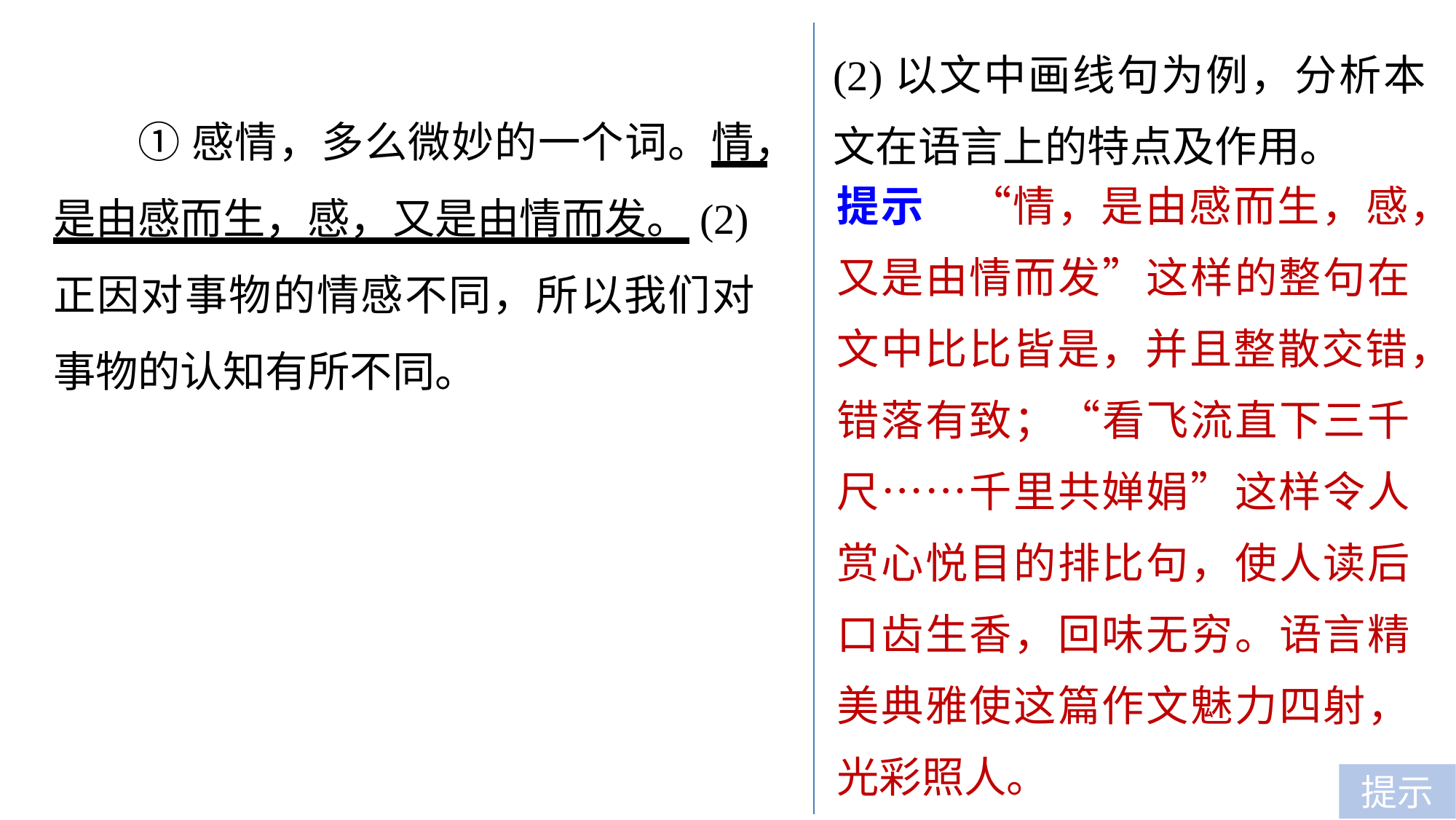

(2)以文中画线句为例，分析本文在语言上的特点及作用。
[思悟亮点]
①感情，多么微妙的一个词。情，是由感而生，感，又是由情而发。(2)正因对事物的情感不同，所以我们对事物的认知有所不同。
提示　“情，是由感而生，感，又是由情而发”这样的整句在文中比比皆是，并且整散交错，错落有致；“看飞流直下三千尺……千里共婵娟”这样令人赏心悦目的排比句，使人读后口齿生香，回味无穷。语言精美典雅使这篇作文魅力四射，光彩照人。
提示